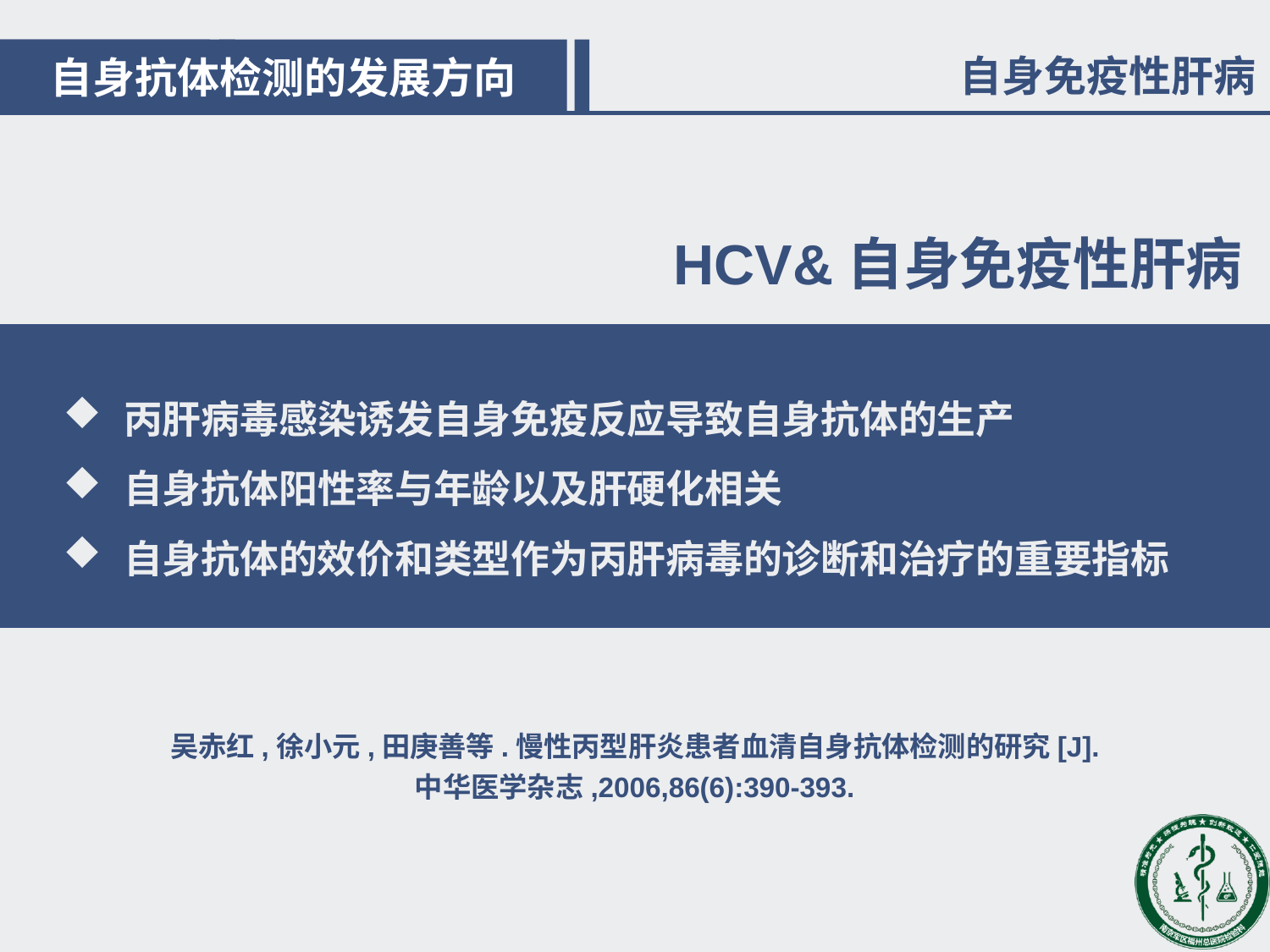

目录

自身抗体检测的发展方向

自身免疫性肝病
HCV&自身免疫性肝病
丙肝病毒感染诱发自身免疫反应导致自身抗体的生产
自身抗体阳性率与年龄以及肝硬化相关
自身抗体的效价和类型作为丙肝病毒的诊断和治疗的重要指标
吴赤红,徐小元,田庚善等.慢性丙型肝炎患者血清自身抗体检测的研究[J].
中华医学杂志,2006,86(6):390-393.